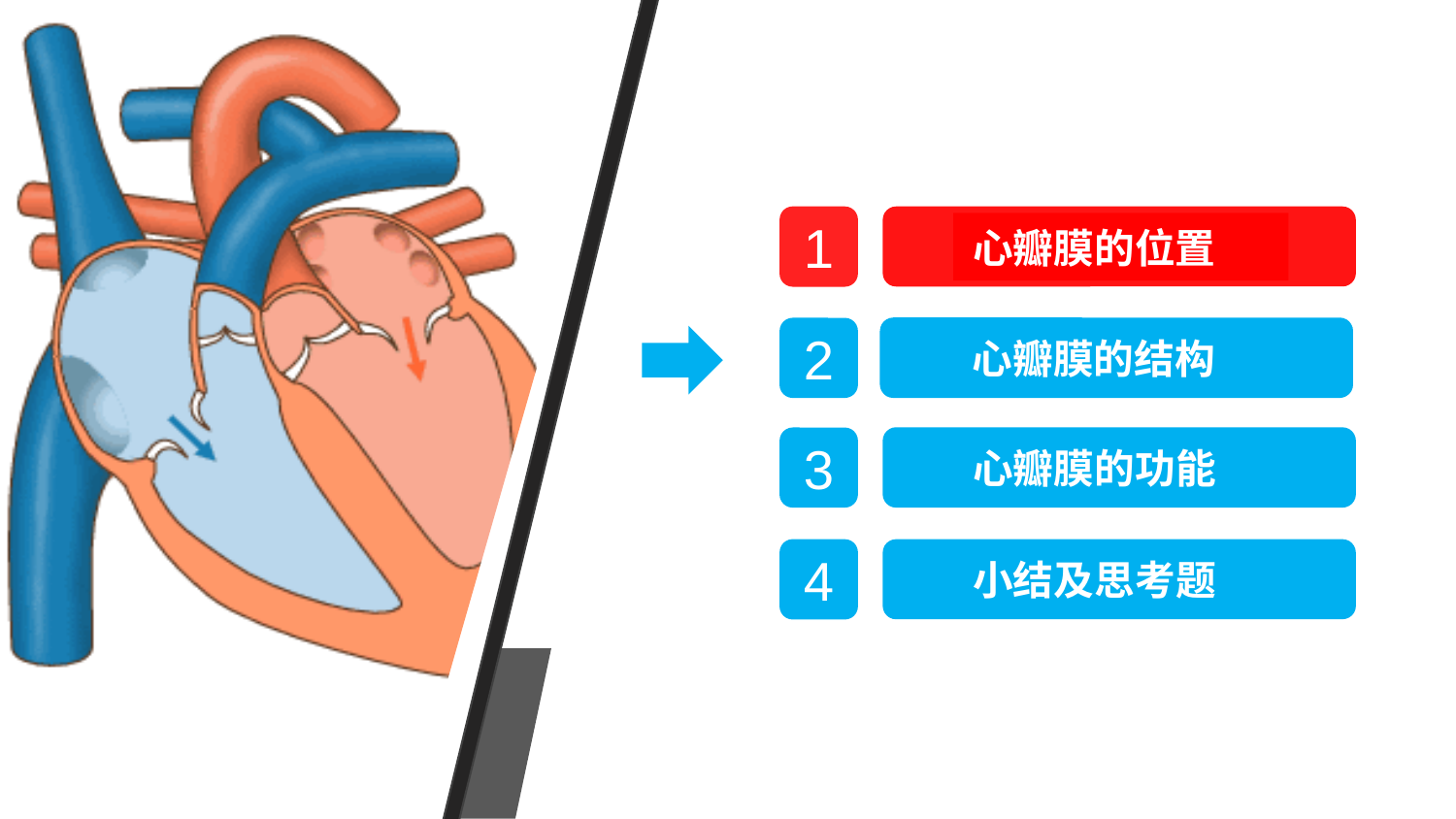

1

心瓣膜的位置

2

心瓣膜的结构

心瓣膜的功能
3
4

小结及思考题